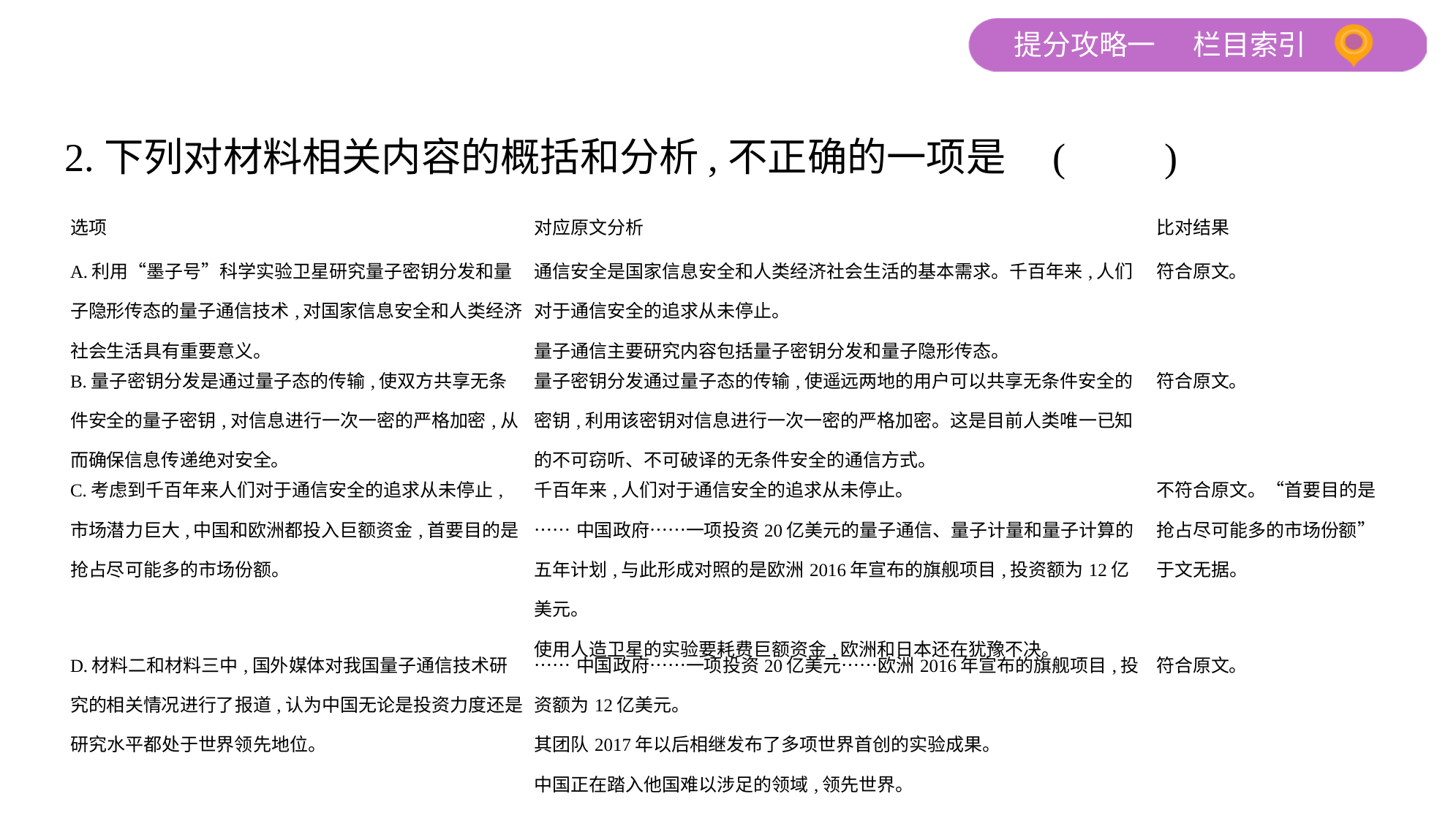

2.下列对材料相关内容的概括和分析,不正确的一项是 (　　)
| 选项 | 对应原文分析 | 比对结果 |
| --- | --- | --- |
| A.利用“墨子号”科学实验卫星研究量子密钥分发和量子隐形传态的量子通信技术,对国家信息安全和人类经济社会生活具有重要意义。 | 通信安全是国家信息安全和人类经济社会生活的基本需求。千百年来,人们对于通信安全的追求从未停止。 量子通信主要研究内容包括量子密钥分发和量子隐形传态。 | 符合原文。 |
| B.量子密钥分发是通过量子态的传输,使双方共享无条件安全的量子密钥,对信息进行一次一密的严格加密,从而确保信息传递绝对安全。 | 量子密钥分发通过量子态的传输,使遥远两地的用户可以共享无条件安全的密钥,利用该密钥对信息进行一次一密的严格加密。这是目前人类唯一已知的不可窃听、不可破译的无条件安全的通信方式。 | 符合原文。 |
| C.考虑到千百年来人们对于通信安全的追求从未停止,市场潜力巨大,中国和欧洲都投入巨额资金,首要目的是抢占尽可能多的市场份额。 | 千百年来,人们对于通信安全的追求从未停止。 ……中国政府……一项投资20亿美元的量子通信、量子计量和量子计算的五年计划,与此形成对照的是欧洲2016年宣布的旗舰项目,投资额为12亿美元。 使用人造卫星的实验要耗费巨额资金,欧洲和日本还在犹豫不决。 | 不符合原文。“首要目的是抢占尽可能多的市场份额” 于文无据。 |
| D.材料二和材料三中,国外媒体对我国量子通信技术研究的相关情况进行了报道,认为中国无论是投资力度还是研究水平都处于世界领先地位。 | ……中国政府……一项投资20亿美元……欧洲2016年宣布的旗舰项目,投资额为12亿美元。 其团队2017年以后相继发布了多项世界首创的实验成果。 中国正在踏入他国难以涉足的领域,领先世界。 | 符合原文。 |